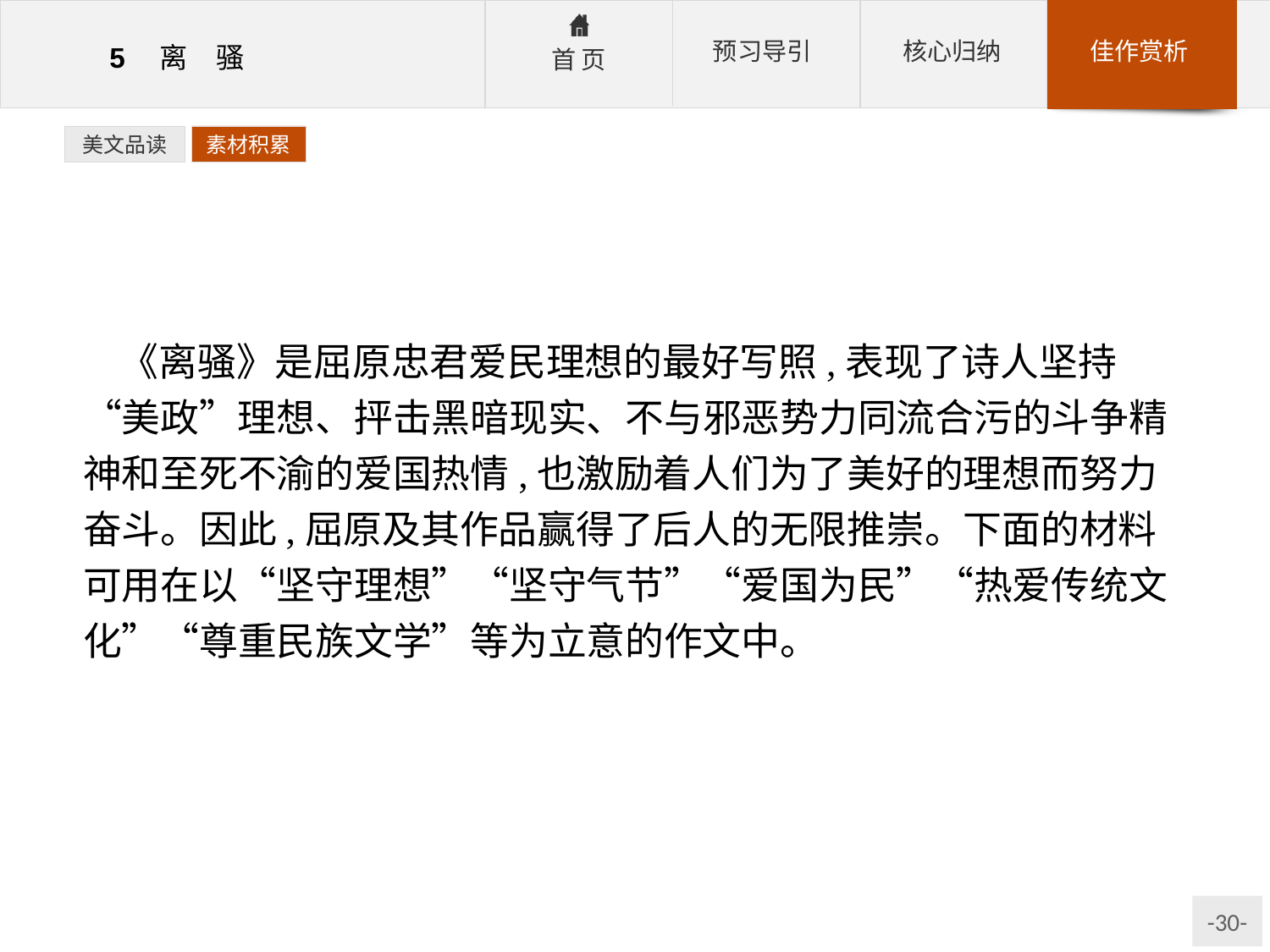

美文品读
素材积累
《离骚》是屈原忠君爱民理想的最好写照,表现了诗人坚持“美政”理想、抨击黑暗现实、不与邪恶势力同流合污的斗争精神和至死不渝的爱国热情,也激励着人们为了美好的理想而努力奋斗。因此,屈原及其作品赢得了后人的无限推崇。下面的材料可用在以“坚守理想”“坚守气节”“爱国为民”“热爱传统文化”“尊重民族文学”等为立意的作文中。